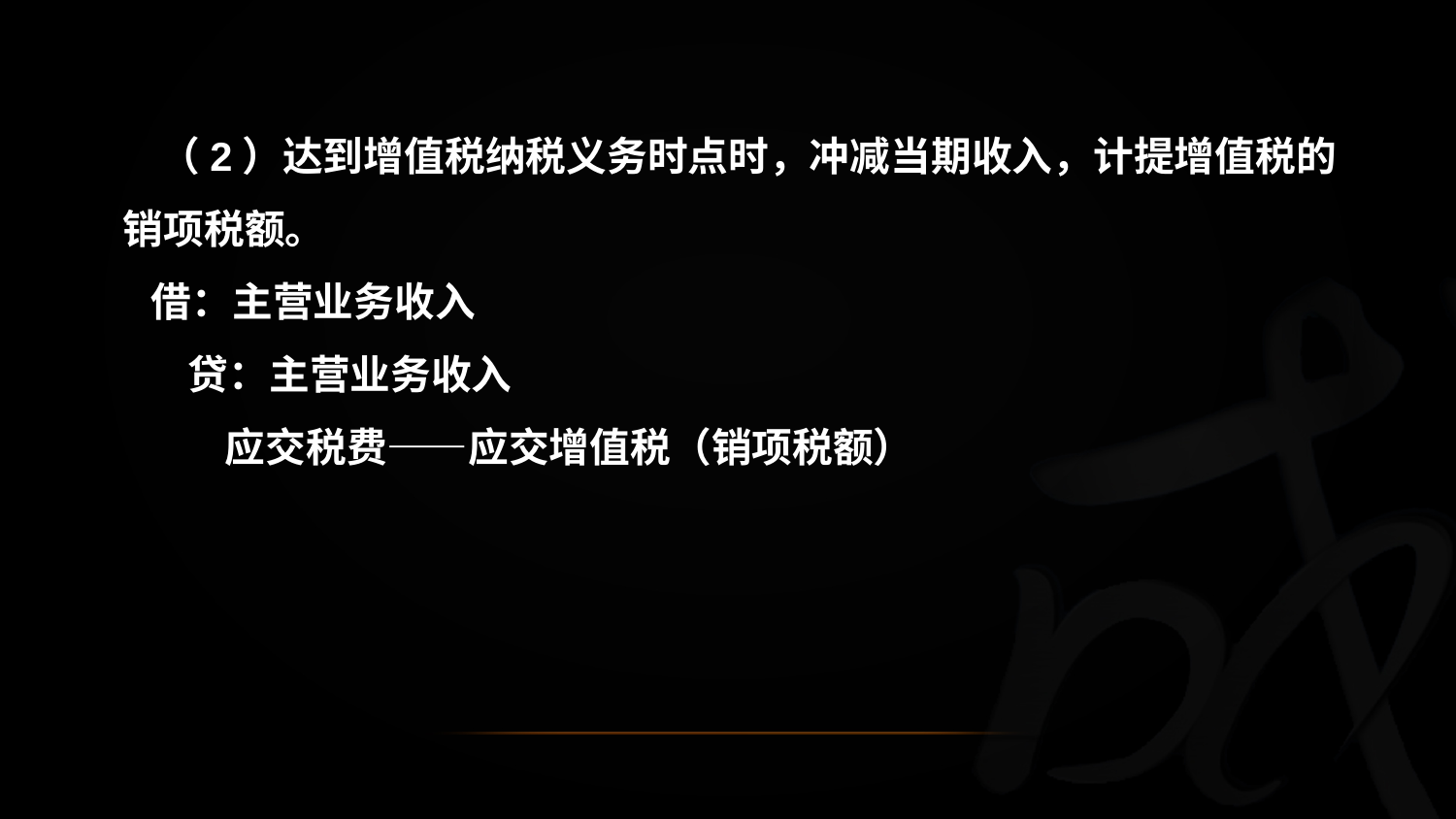

（2）达到增值税纳税义务时点时，冲减当期收入，计提增值税的销项税额。
  借：主营业务收入
      贷：主营业务收入
          应交税费——应交增值税（销项税额）